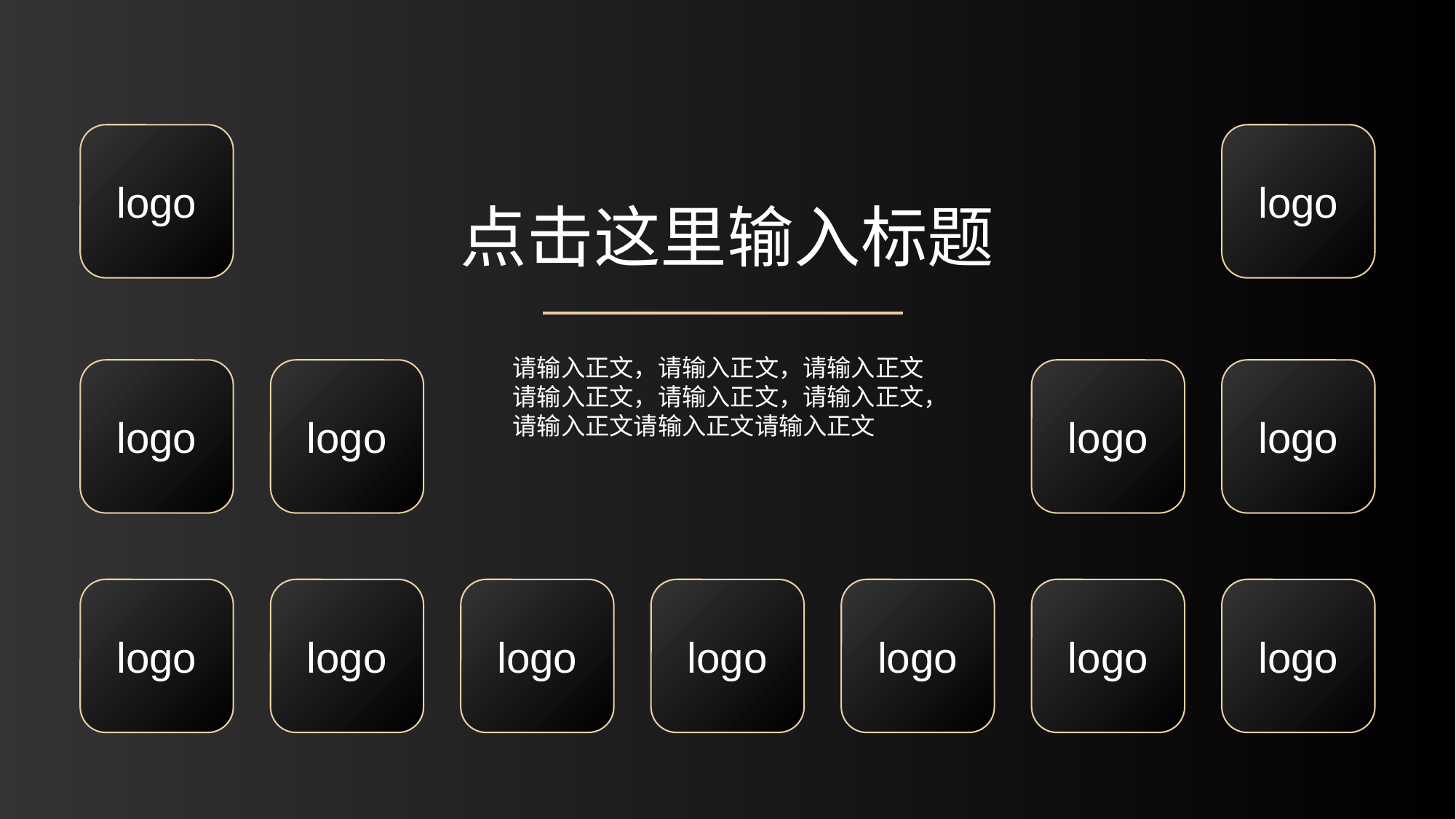

logo
logo
点击这里输入标题
请输入正文，请输入正文，请输入正文请输入正文，请输入正文，请输入正文，请输入正文请输入正文请输入正文
logo
logo
logo
logo
logo
logo
logo
logo
logo
logo
logo